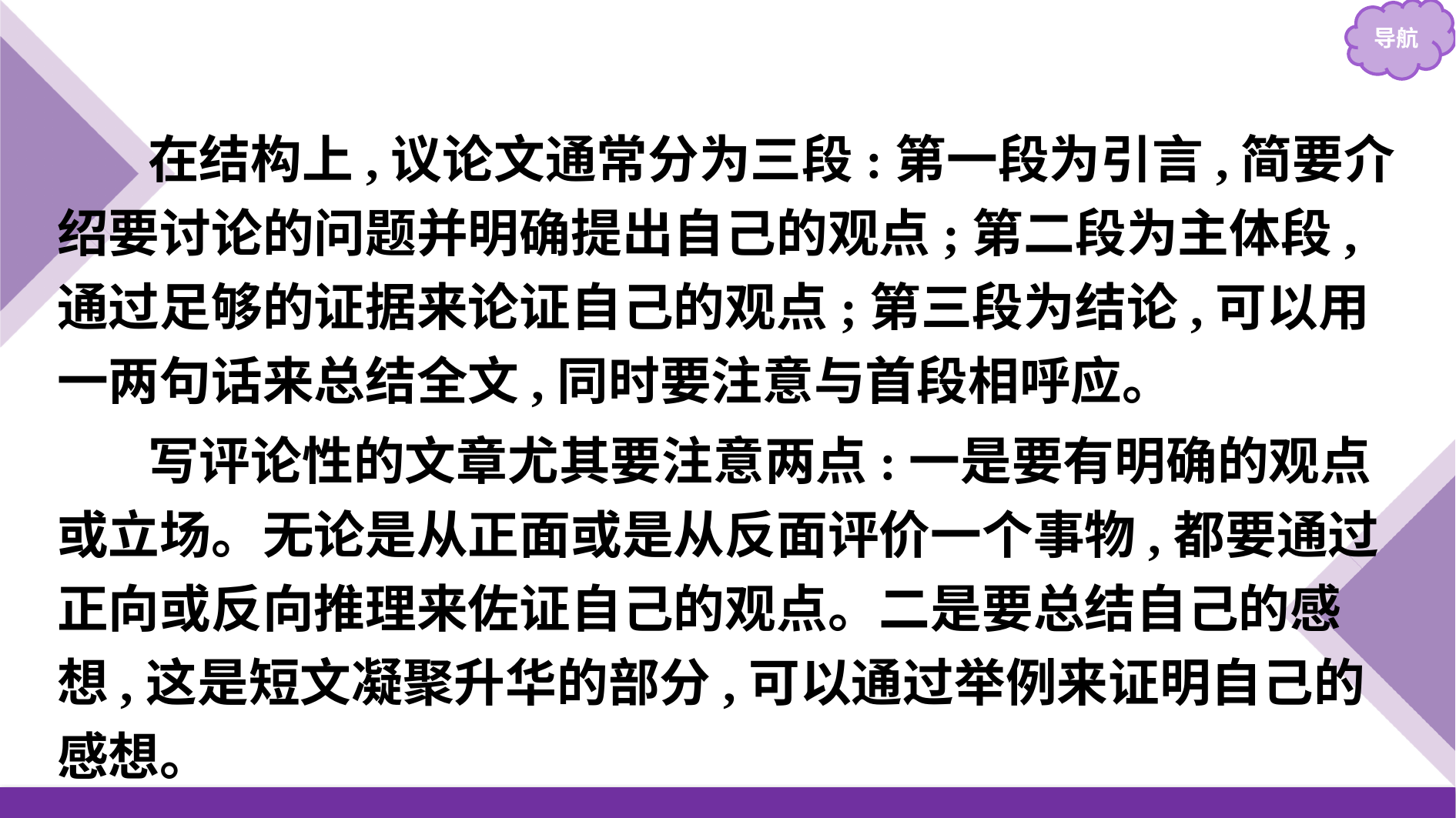

在结构上,议论文通常分为三段:第一段为引言,简要介绍要讨论的问题并明确提出自己的观点;第二段为主体段,通过足够的证据来论证自己的观点;第三段为结论,可以用一两句话来总结全文,同时要注意与首段相呼应。
写评论性的文章尤其要注意两点:一是要有明确的观点或立场。无论是从正面或是从反面评价一个事物,都要通过正向或反向推理来佐证自己的观点。二是要总结自己的感想,这是短文凝聚升华的部分,可以通过举例来证明自己的感想。